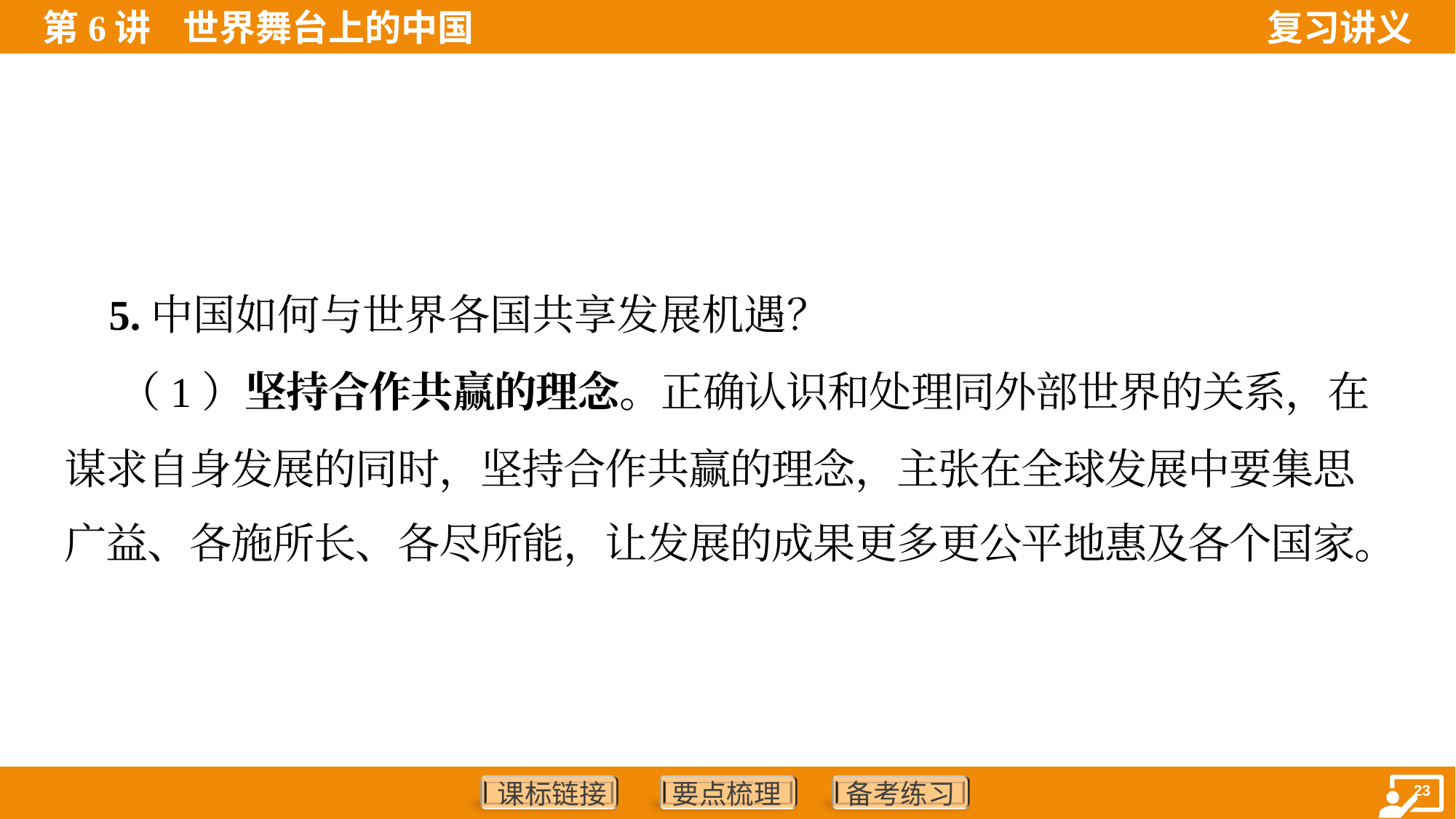

5.中国如何与世界各国共享发展机遇？
    （1）坚持合作共赢的理念。正确认识和处理同外部世界的关系，在
谋求自身发展的同时，坚持合作共赢的理念，主张在全球发展中要集思
广益、各施所长、各尽所能，让发展的成果更多更公平地惠及各个国家。